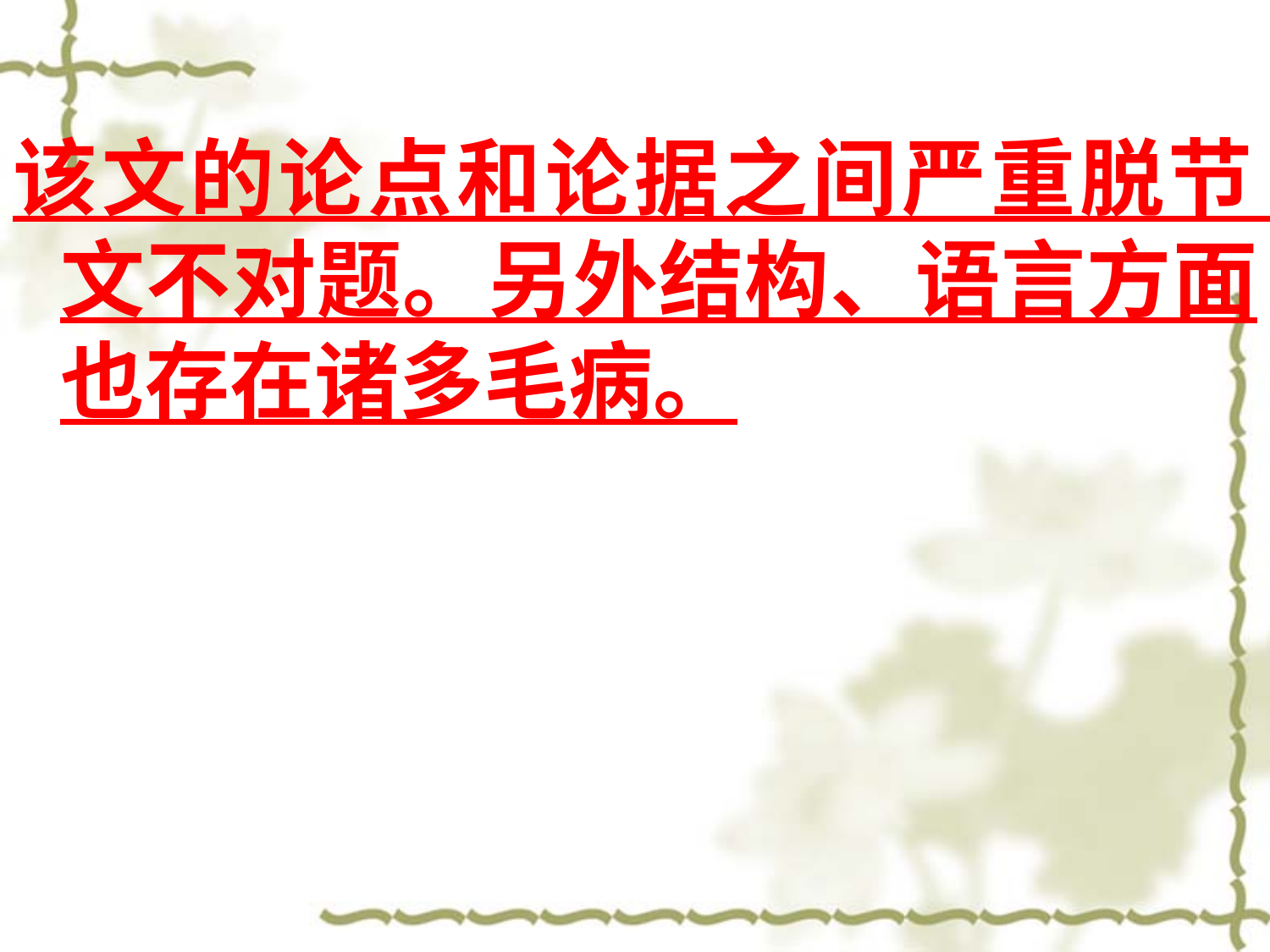

该文的论点和论据之间严重脱节，文不对题。另外结构、语言方面也存在诸多毛病。